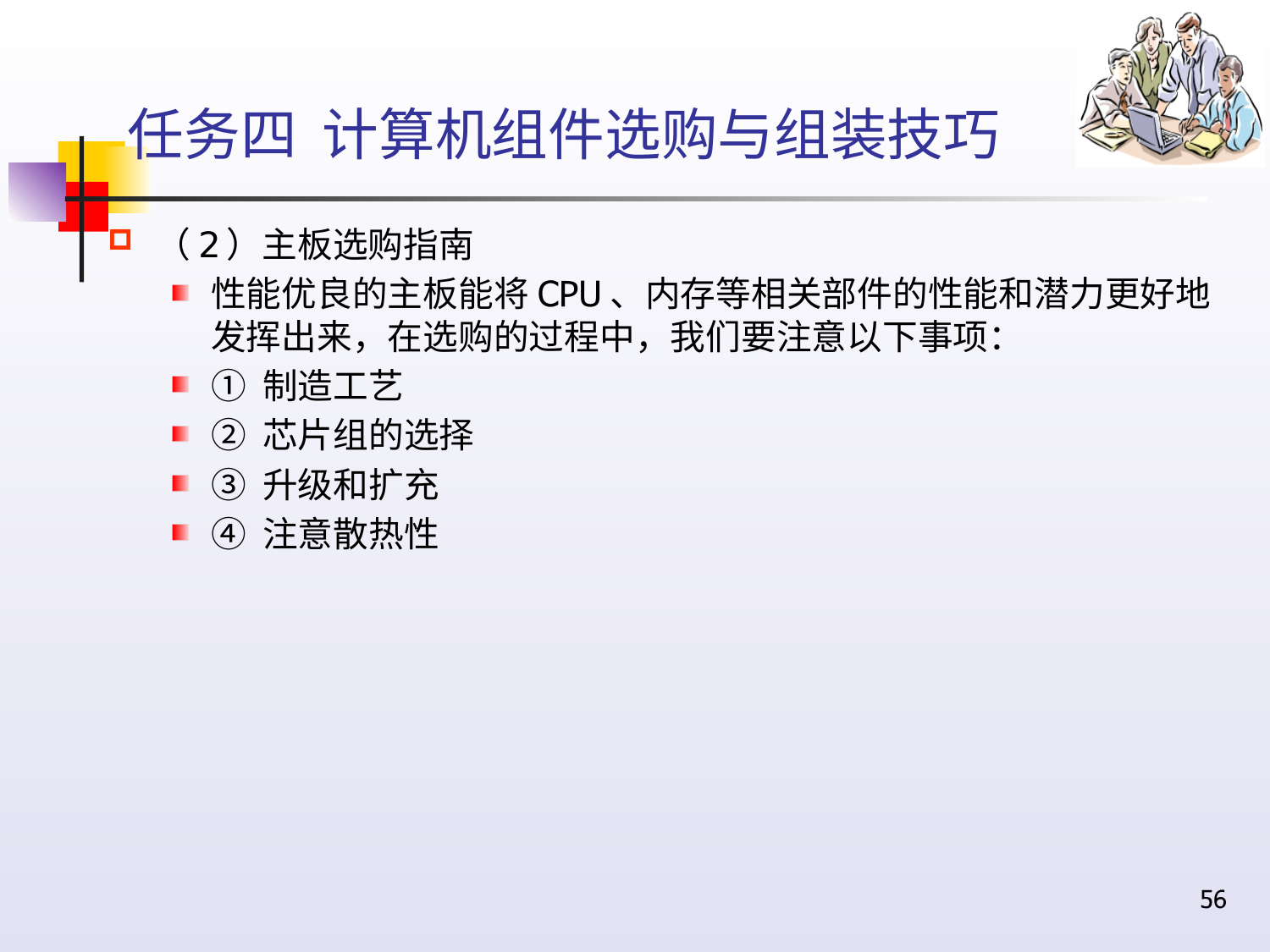

# 任务四  计算机组件选购与组装技巧
（2）主板选购指南
性能优良的主板能将CPU、内存等相关部件的性能和潜力更好地发挥出来，在选购的过程中，我们要注意以下事项：
① 制造工艺
② 芯片组的选择
③ 升级和扩充
④ 注意散热性
56